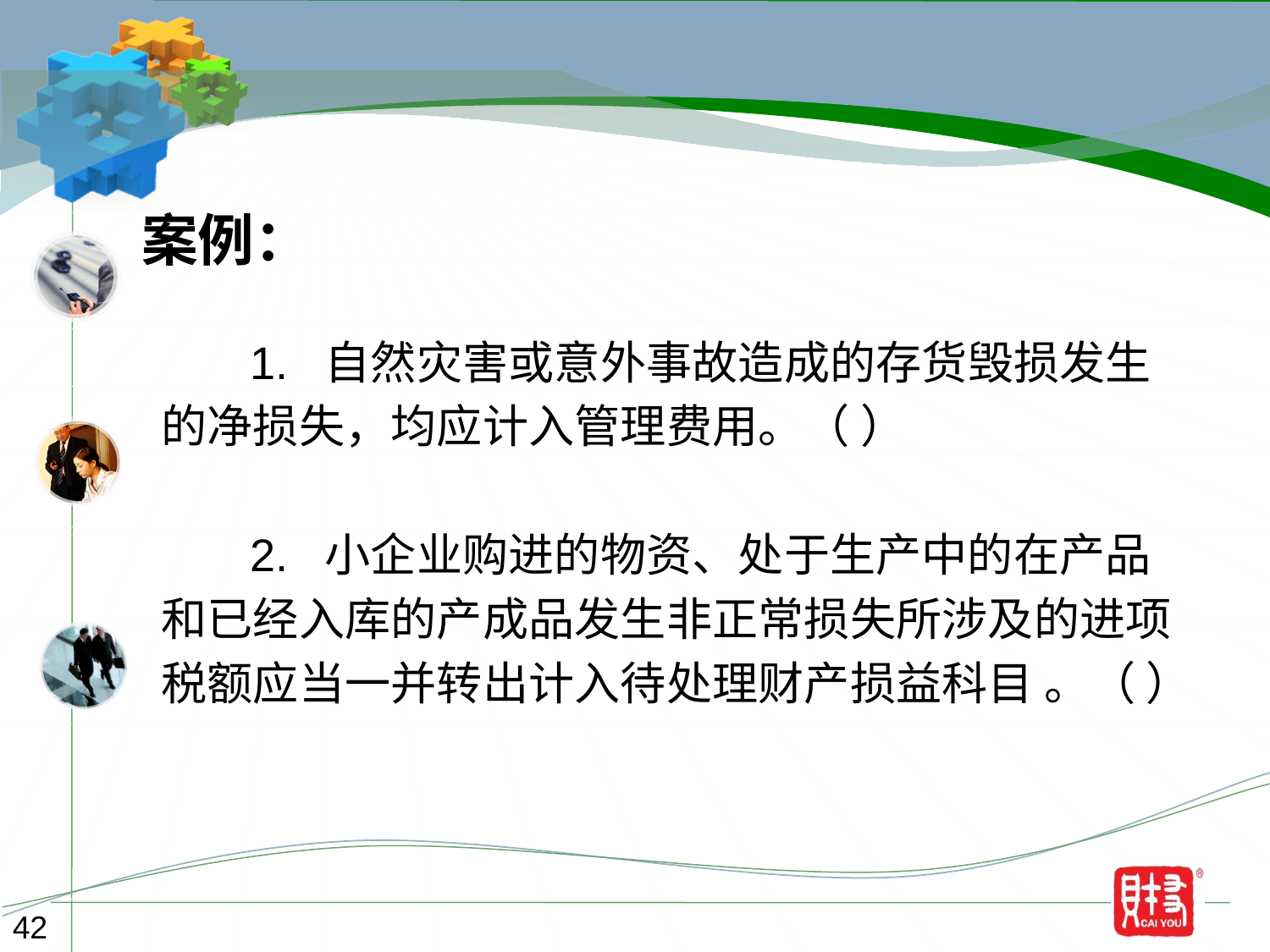

案例：
       1.  自然灾害或意外事故造成的存货毁损发生
的净损失，均应计入管理费用。（ ）

       2.  小企业购进的物资、处于生产中的在产品
和已经入库的产成品发生非正常损失所涉及的进项
税额应当一并转出计入待处理财产损益科目 。（ ）
42